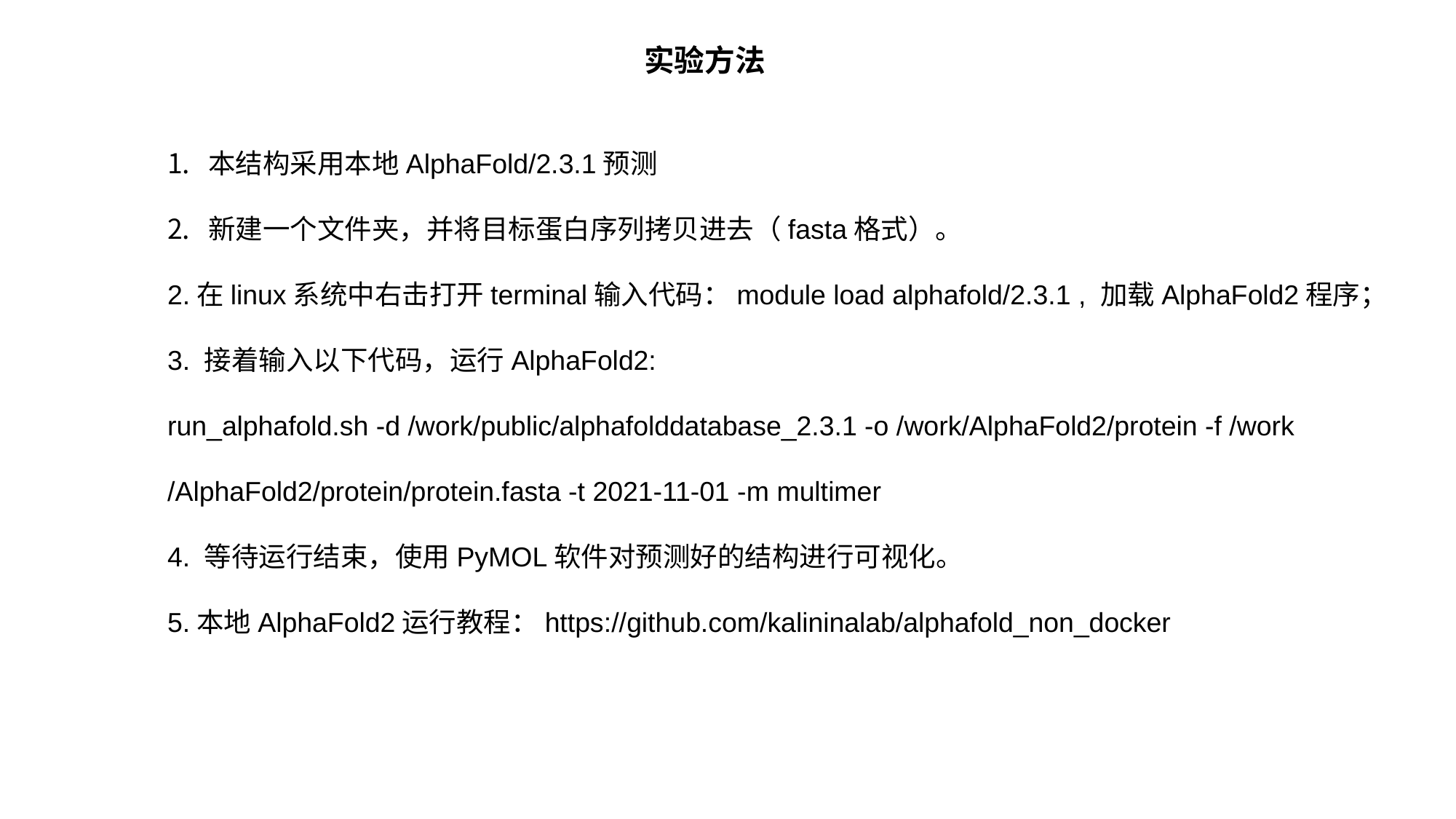

实验方法
本结构采用本地AlphaFold/2.3.1预测
新建一个文件夹，并将目标蛋白序列拷贝进去（fasta格式）。
2.在linux系统中右击打开terminal输入代码：module load alphafold/2.3.1 , 加载AlphaFold2程序；
3. 接着输入以下代码，运行AlphaFold2:
run_alphafold.sh -d /work/public/alphafolddatabase_2.3.1 -o /work/AlphaFold2/protein -f /work /AlphaFold2/protein/protein.fasta -t 2021-11-01 -m multimer
4. 等待运行结束，使用PyMOL软件对预测好的结构进行可视化。
5.本地AlphaFold2运行教程：https://github.com/kalininalab/alphafold_non_docker